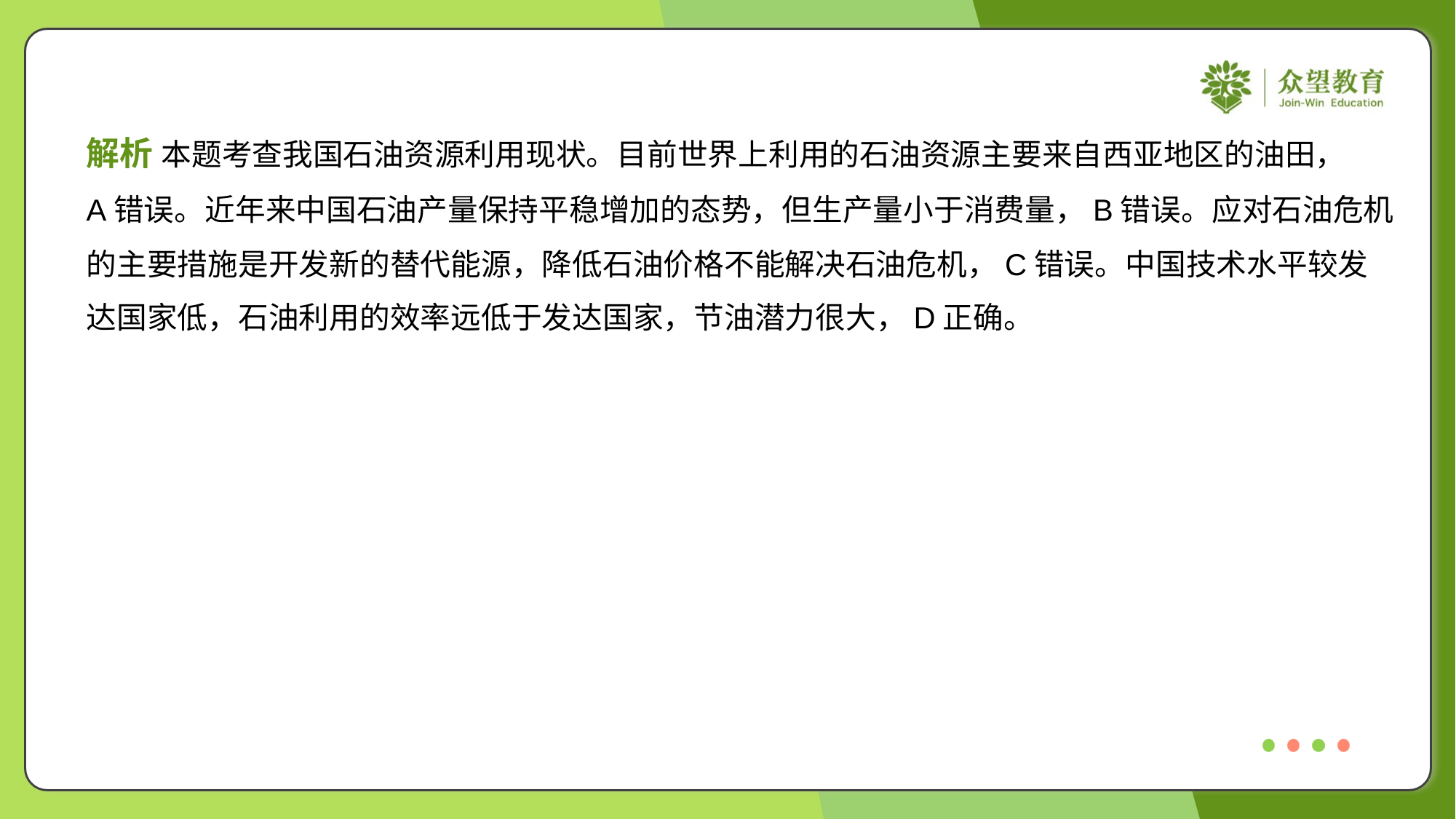

解析 本题考查我国石油资源利用现状。目前世界上利用的石油资源主要来自西亚地区的油田，
A错误。近年来中国石油产量保持平稳增加的态势，但生产量小于消费量，B错误。应对石油危机
的主要措施是开发新的替代能源，降低石油价格不能解决石油危机，C错误。中国技术水平较发
达国家低，石油利用的效率远低于发达国家，节油潜力很大，D正确。